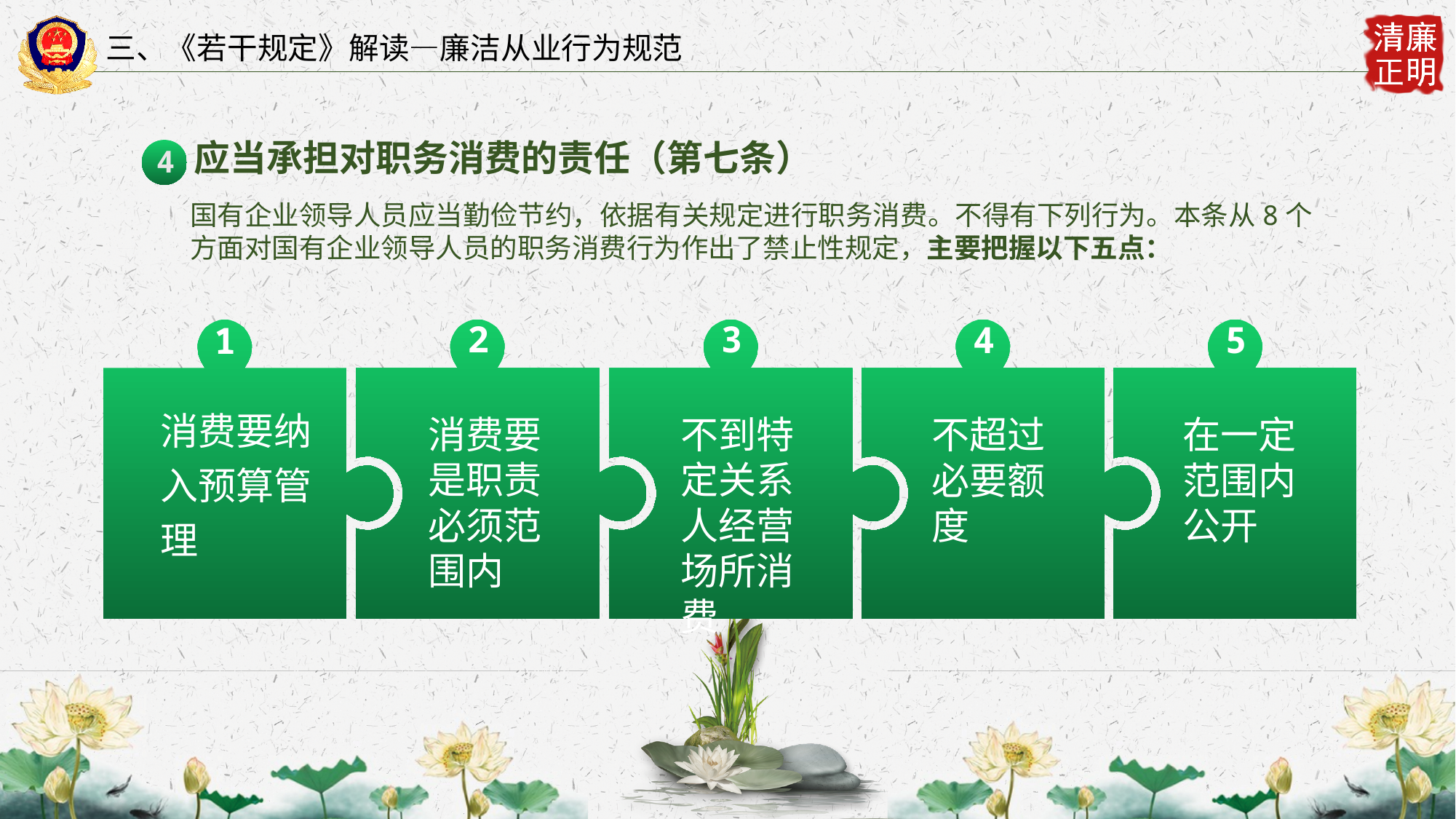

三、《若干规定》解读—廉洁从业行为规范
应当承担对职务消费的责任（第七条）
4

国有企业领导人员应当勤俭节约，依据有关规定进行职务消费。不得有下列行为。本条从8个方面对国有企业领导人员的职务消费行为作出了禁止性规定，主要把握以下五点：

2
3
4
5
1
消费要纳入预算管理
消费要是职责必须范围内
不到特定关系人经营场所消费
不超过必要额度
在一定范围内公开